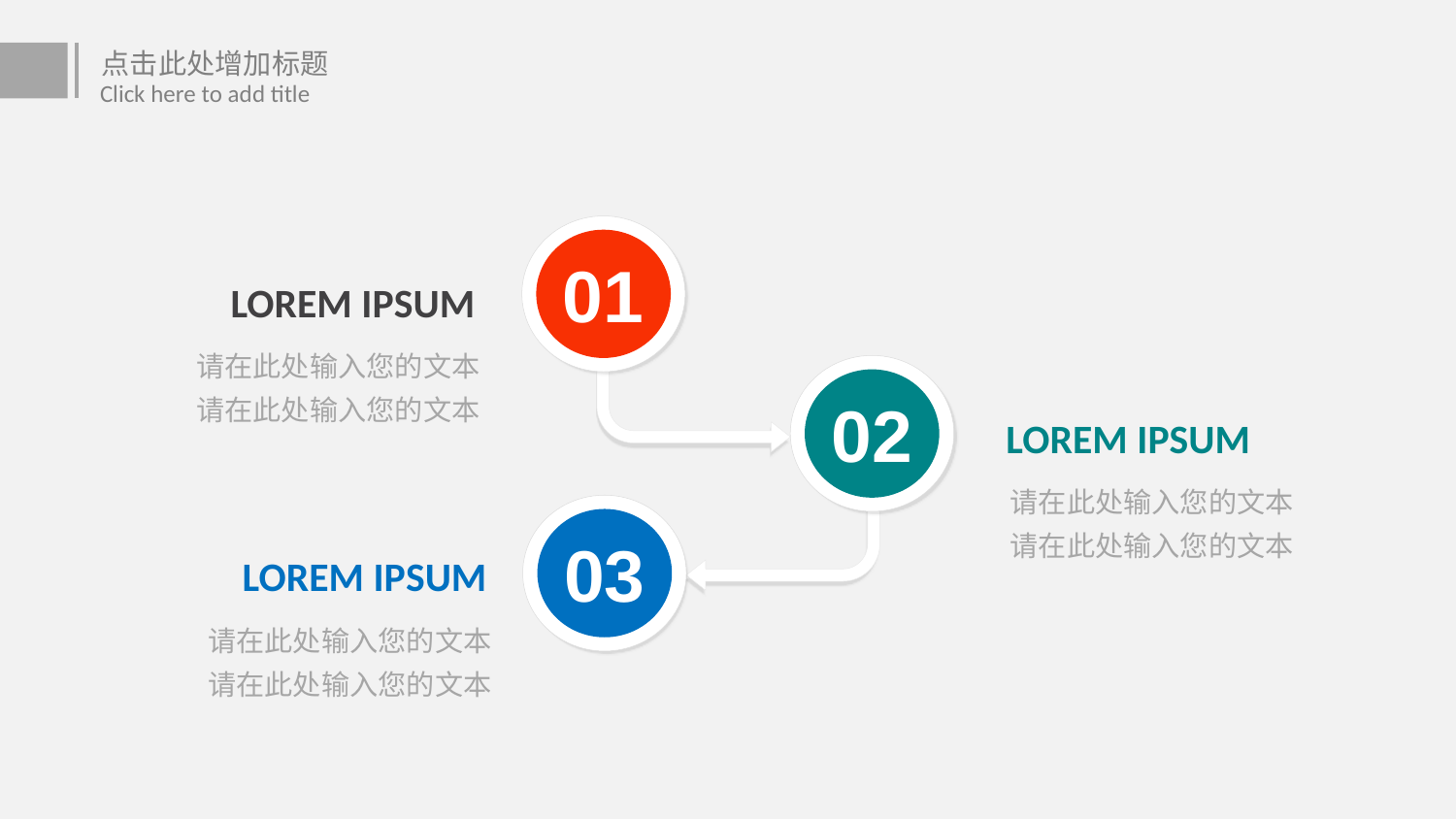

点击此处增加标题

Click here to add title

01
LOREM IPSUM
请在此处输入您的文本
请在此处输入您的文本

02

LOREM IPSUM
请在此处输入您的文本
请在此处输入您的文本

03

LOREM IPSUM
请在此处输入您的文本
请在此处输入您的文本